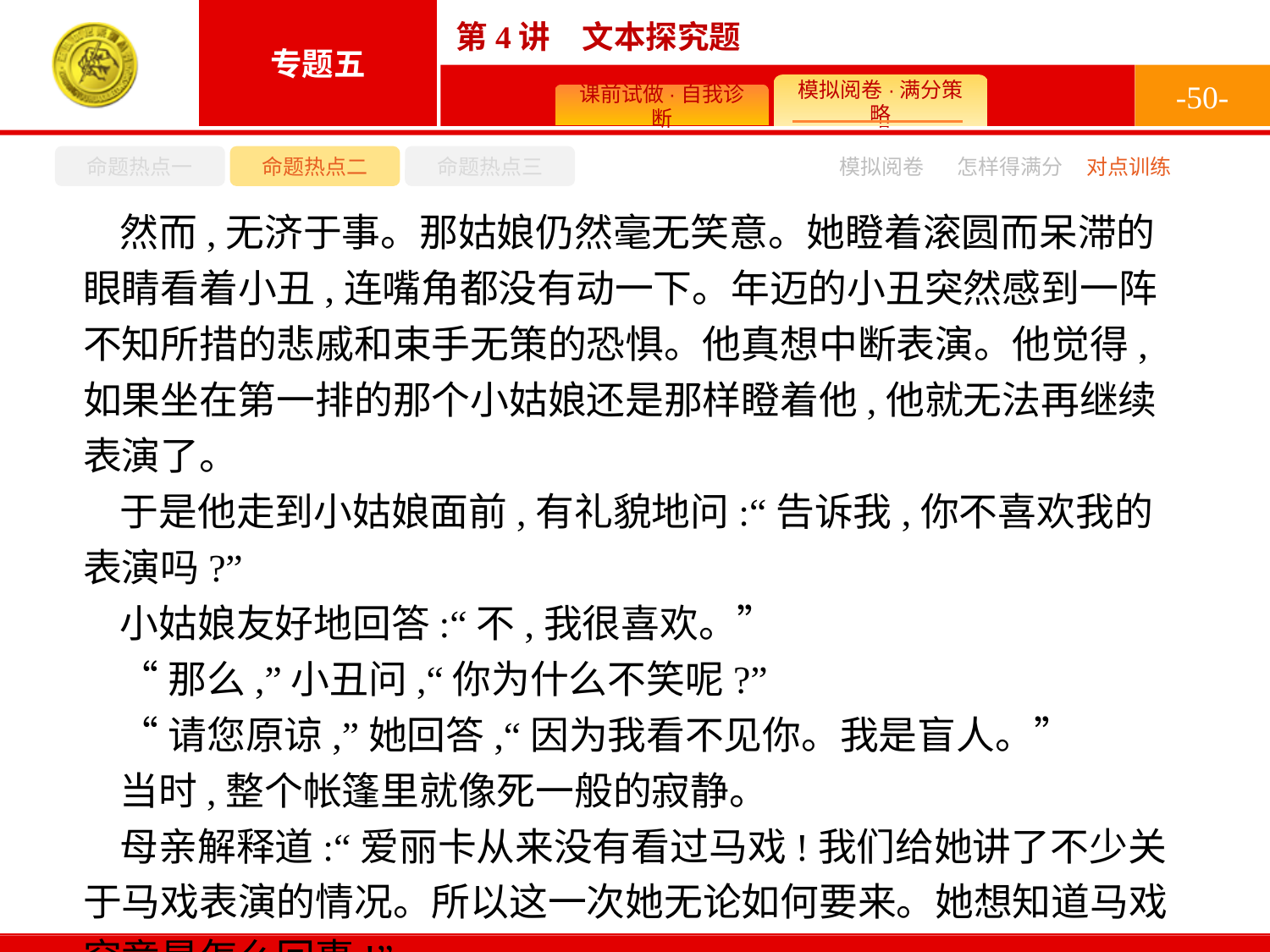

-50-
命题热点一
命题热点二
命题热点三
怎样得满分
模拟阅卷
对点训练
然而,无济于事。那姑娘仍然毫无笑意。她瞪着滚圆而呆滞的眼睛看着小丑,连嘴角都没有动一下。年迈的小丑突然感到一阵不知所措的悲戚和束手无策的恐惧。他真想中断表演。他觉得,如果坐在第一排的那个小姑娘还是那样瞪着他,他就无法再继续表演了。
于是他走到小姑娘面前,有礼貌地问:“告诉我,你不喜欢我的表演吗?”
小姑娘友好地回答:“不,我很喜欢。”
“那么,”小丑问,“你为什么不笑呢?”
“请您原谅,”她回答,“因为我看不见你。我是盲人。”
当时,整个帐篷里就像死一般的寂静。
母亲解释道:“爱丽卡从来没有看过马戏!我们给她讲了不少关于马戏表演的情况。所以这一次她无论如何要来。她想知道马戏究竟是怎么回事!”